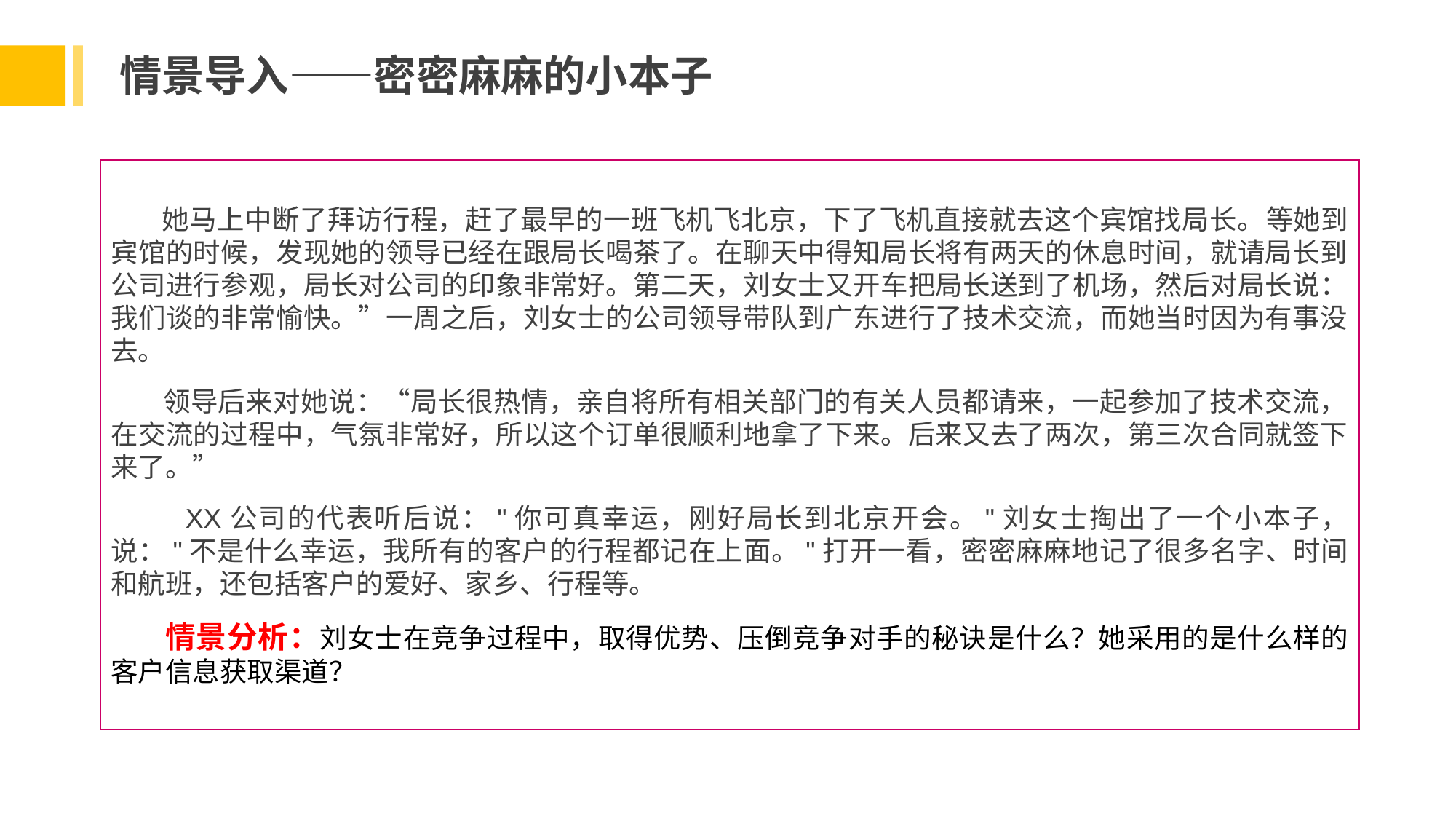

情景导入——密密麻麻的小本子

       她马上中断了拜访行程，赶了最早的一班飞机飞北京，下了飞机直接就去这个宾馆找局长。等她到宾馆的时候，发现她的领导已经在跟局长喝茶了。在聊天中得知局长将有两天的休息时间，就请局长到公司进行参观，局长对公司的印象非常好。第二天，刘女士又开车把局长送到了机场，然后对局长说：我们谈的非常愉快。”一周之后，刘女士的公司领导带队到广东进行了技术交流，而她当时因为有事没去。
       领导后来对她说：“局长很热情，亲自将所有相关部门的有关人员都请来，一起参加了技术交流，在交流的过程中，气氛非常好，所以这个订单很顺利地拿了下来。后来又去了两次，第三次合同就签下来了。”
        XX公司的代表听后说："你可真幸运，刚好局长到北京开会。"刘女士掏出了一个小本子，说："不是什么幸运，我所有的客户的行程都记在上面。"打开一看，密密麻麻地记了很多名字、时间和航班，还包括客户的爱好、家乡、行程等。
       情景分析：刘女士在竞争过程中，取得优势、压倒竞争对手的秘诀是什么？她采用的是什么样的客户信息获取渠道？